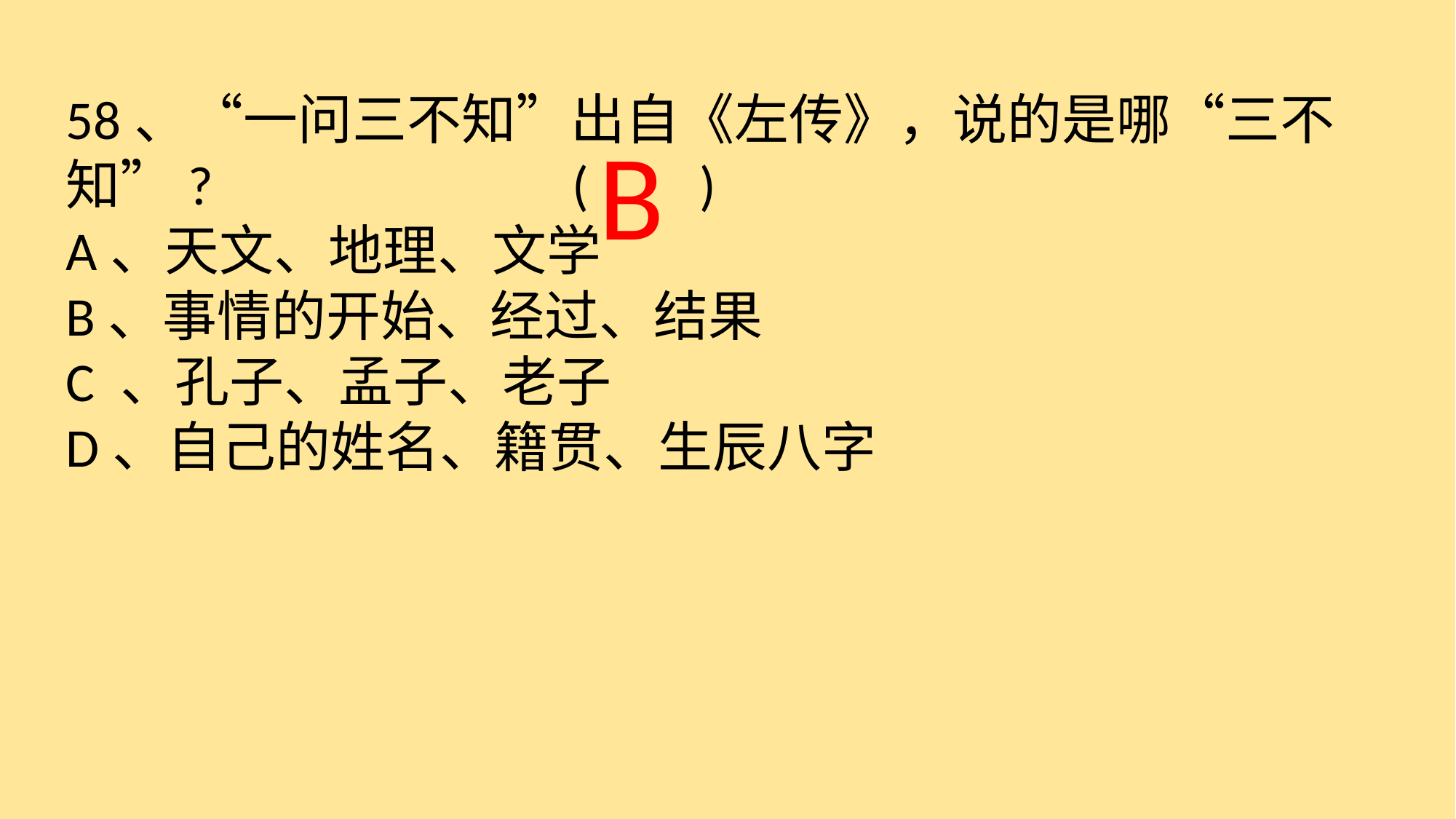

58、“一问三不知”出自《左传》，说的是哪“三不知”?                             (         )
A、天文、地理、文学
B、事情的开始、经过、结果
C 、孔子、孟子、老子
D、自己的姓名、籍贯、生辰八字
  B